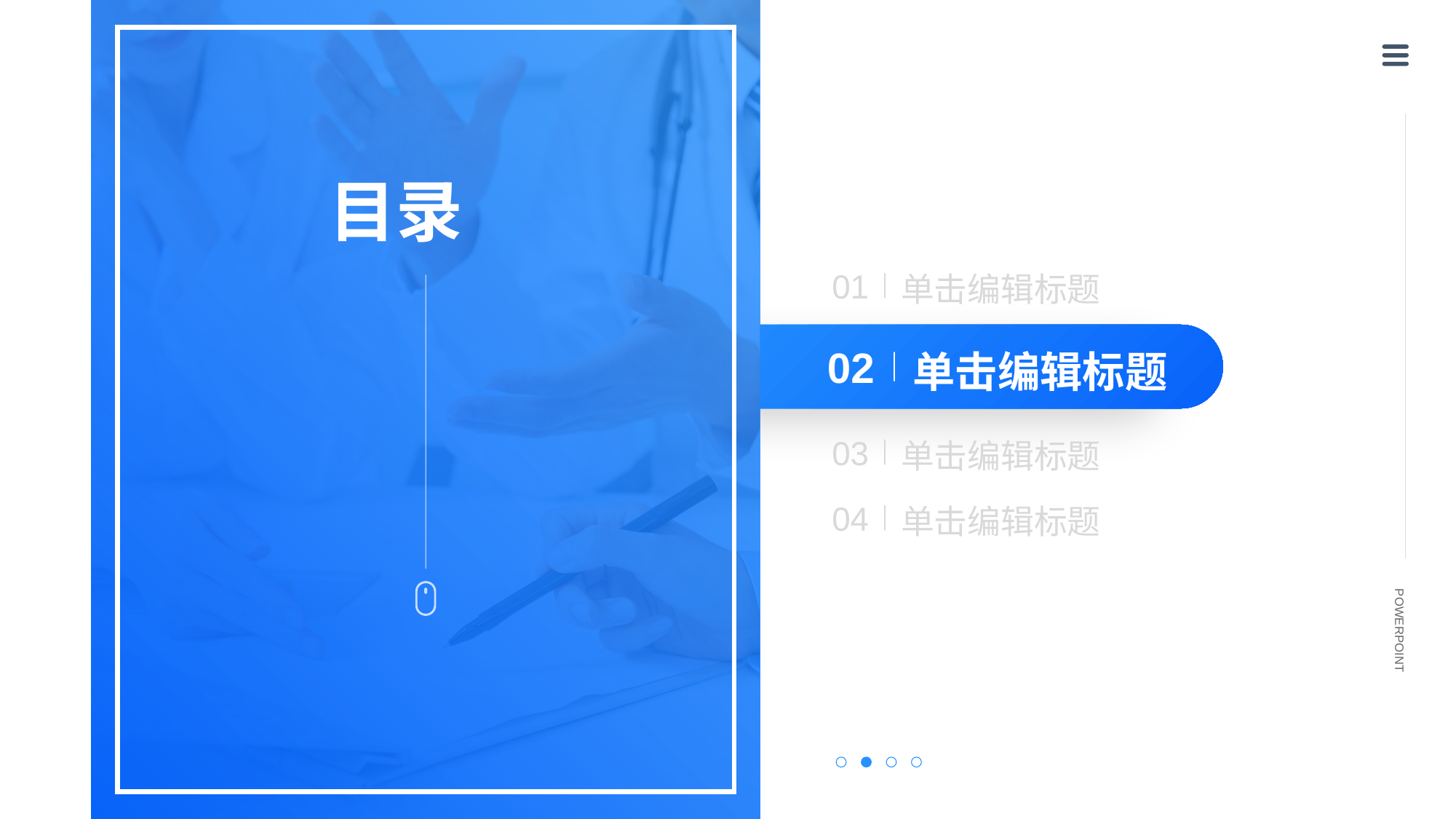

目录
单击编辑标题
01

单击编辑标题
02
单击编辑标题
03
单击编辑标题
04

POWERPOINT